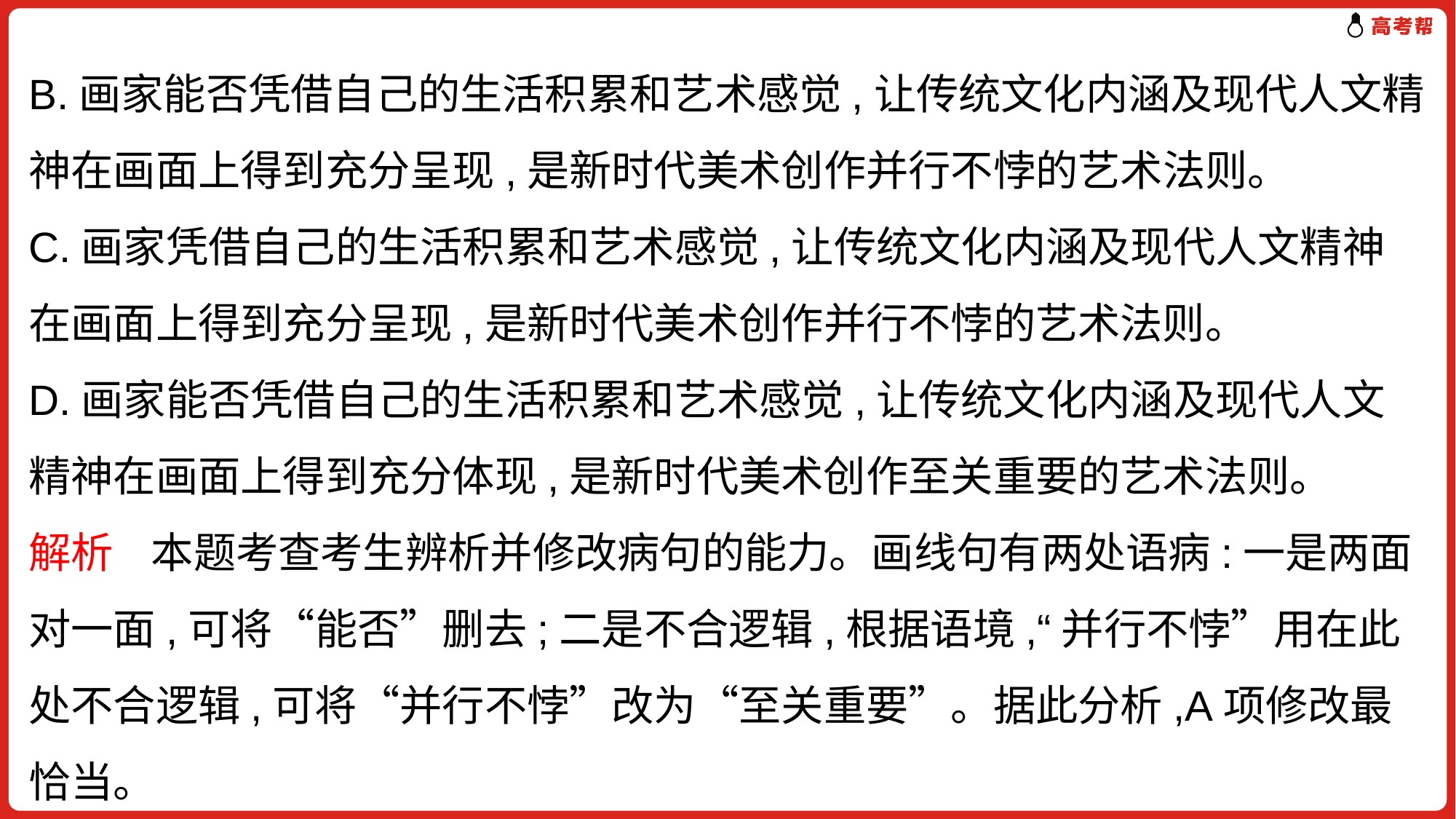

B.画家能否凭借自己的生活积累和艺术感觉,让传统文化内涵及现代人文精神在画面上得到充分呈现,是新时代美术创作并行不悖的艺术法则。
C.画家凭借自己的生活积累和艺术感觉,让传统文化内涵及现代人文精神在画面上得到充分呈现,是新时代美术创作并行不悖的艺术法则。
D.画家能否凭借自己的生活积累和艺术感觉,让传统文化内涵及现代人文精神在画面上得到充分体现,是新时代美术创作至关重要的艺术法则。
解析    本题考查考生辨析并修改病句的能力。画线句有两处语病:一是两面对一面,可将“能否”删去;二是不合逻辑,根据语境,“并行不悖”用在此处不合逻辑,可将“并行不悖”改为“至关重要”。据此分析,A项修改最恰当。
答案    A